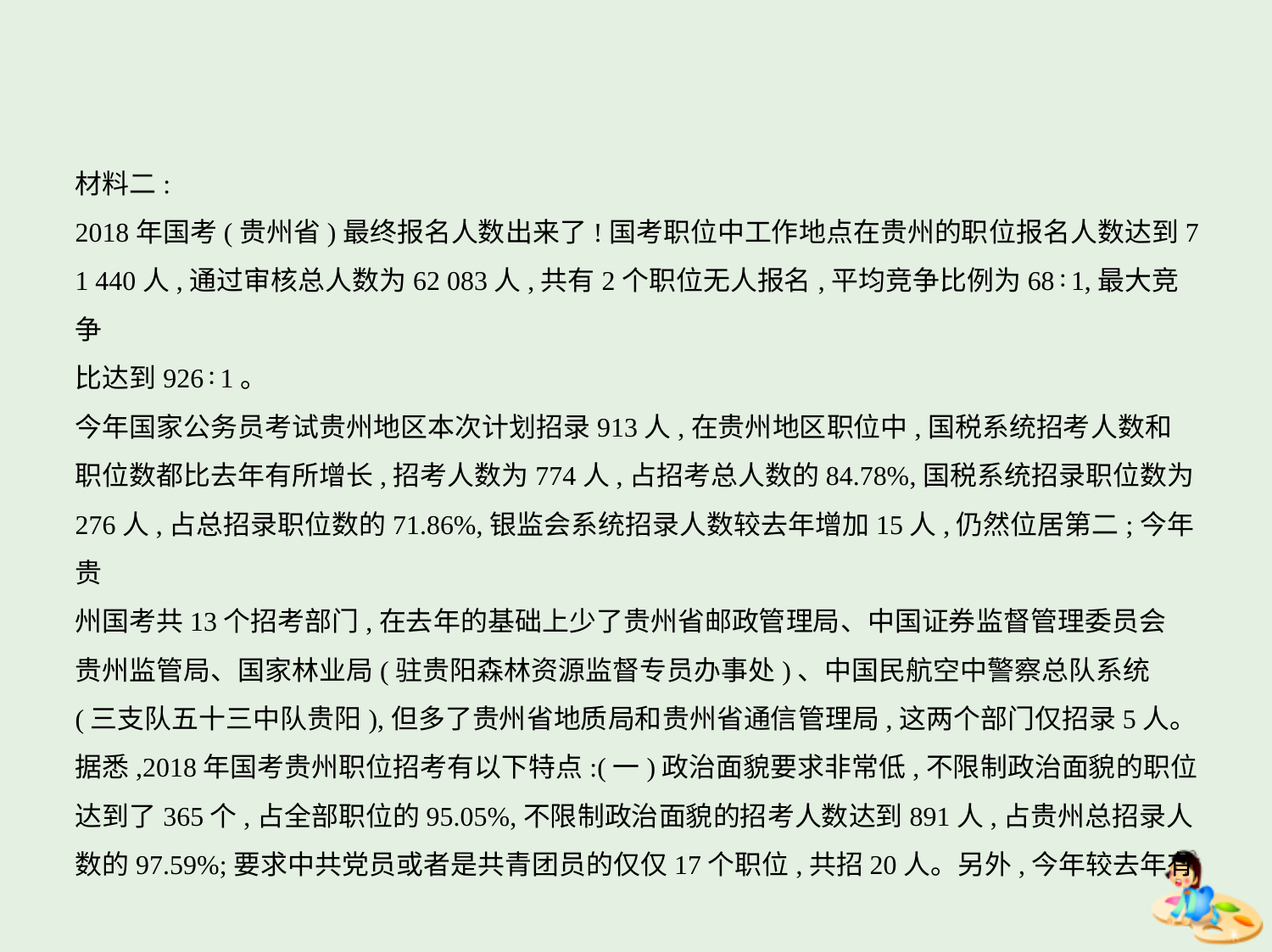

材料二:
2018年国考(贵州省)最终报名人数出来了!国考职位中工作地点在贵州的职位报名人数达到7
1 440人,通过审核总人数为62 083人,共有2个职位无人报名,平均竞争比例为68∶1,最大竞争
比达到926∶1。
今年国家公务员考试贵州地区本次计划招录913人,在贵州地区职位中,国税系统招考人数和
职位数都比去年有所增长,招考人数为774人,占招考总人数的84.78%,国税系统招录职位数为
276人,占总招录职位数的71.86%,银监会系统招录人数较去年增加15人,仍然位居第二;今年贵
州国考共13个招考部门,在去年的基础上少了贵州省邮政管理局、中国证券监督管理委员会
贵州监管局、国家林业局(驻贵阳森林资源监督专员办事处)、中国民航空中警察总队系统
(三支队五十三中队贵阳),但多了贵州省地质局和贵州省通信管理局,这两个部门仅招录5人。
据悉,2018年国考贵州职位招考有以下特点:(一)政治面貌要求非常低,不限制政治面貌的职位
达到了365个,占全部职位的95.05%,不限制政治面貌的招考人数达到891人,占贵州总招录人
数的97.59%;要求中共党员或者是共青团员的仅仅17个职位,共招20人。另外,今年较去年有